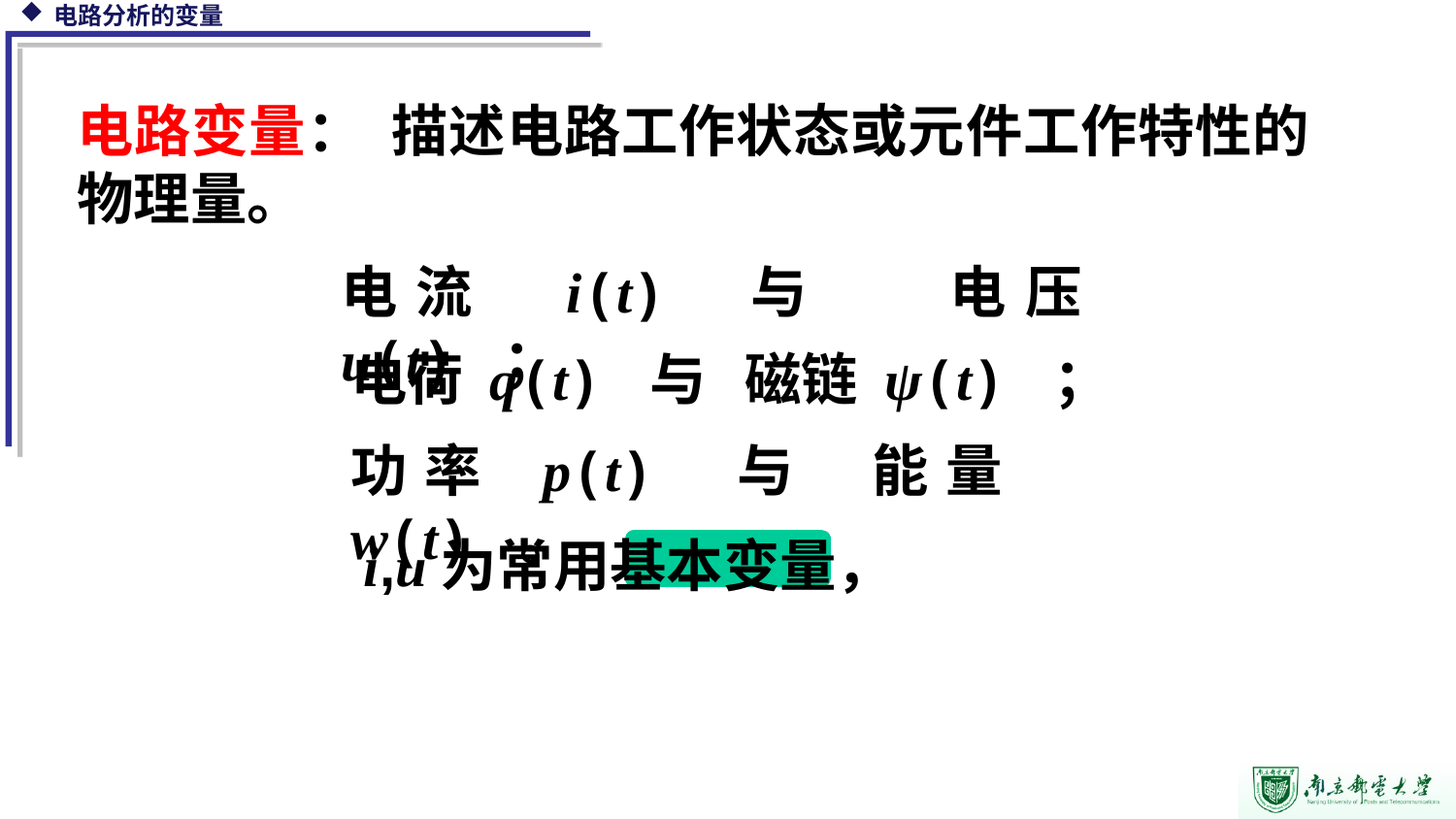

电路变量：  描述电路工作状态或元件工作特性的物理量。
电流  i(t) 与    电压  u(t) ；
电荷 q(t) 与   磁链 ψ(t) ；
功率 p(t) 与  能量   w(t) 。
i,u为常用基本变量，